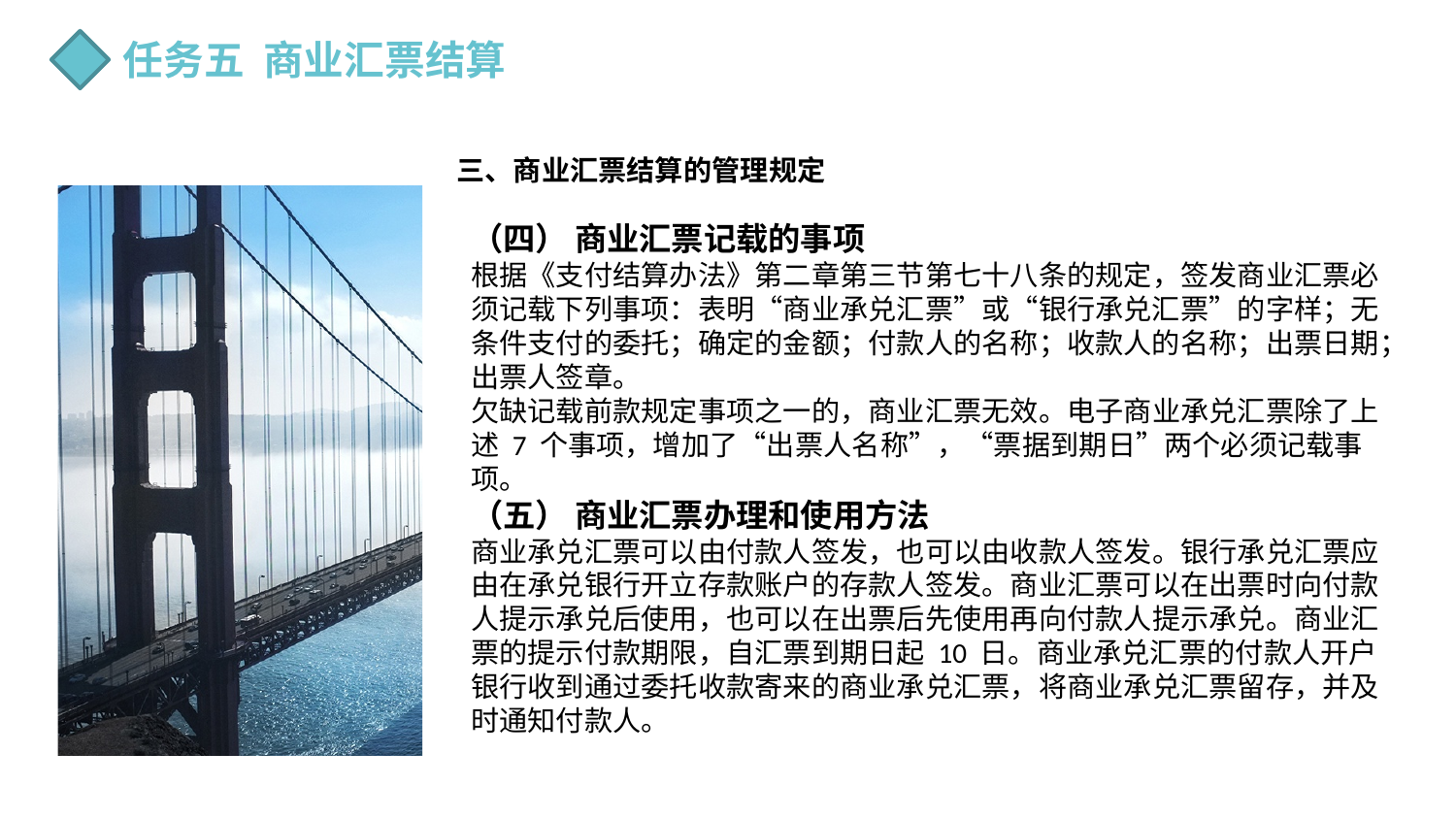

任务五  商业汇票结算

三、商业汇票结算的管理规定

（四） 商业汇票记载的事项
根据《支付结算办法》第二章第三节第七十八条的规定，签发商业汇票必须记载下列事项：表明“商业承兑汇票”或“银行承兑汇票”的字样；无条件支付的委托；确定的金额；付款人的名称；收款人的名称；出票日期；
出票人签章。
欠缺记载前款规定事项之一的，商业汇票无效。电子商业承兑汇票除了上述 7 个事项，增加了“出票人名称”，“票据到期日”两个必须记载事项。
（五） 商业汇票办理和使用方法
商业承兑汇票可以由付款人签发，也可以由收款人签发。银行承兑汇票应由在承兑银行开立存款账户的存款人签发。商业汇票可以在出票时向付款人提示承兑后使用，也可以在出票后先使用再向付款人提示承兑。商业汇票的提示付款期限，自汇票到期日起 10 日。商业承兑汇票的付款人开户银行收到通过委托收款寄来的商业承兑汇票，将商业承兑汇票留存，并及时通知付款人。